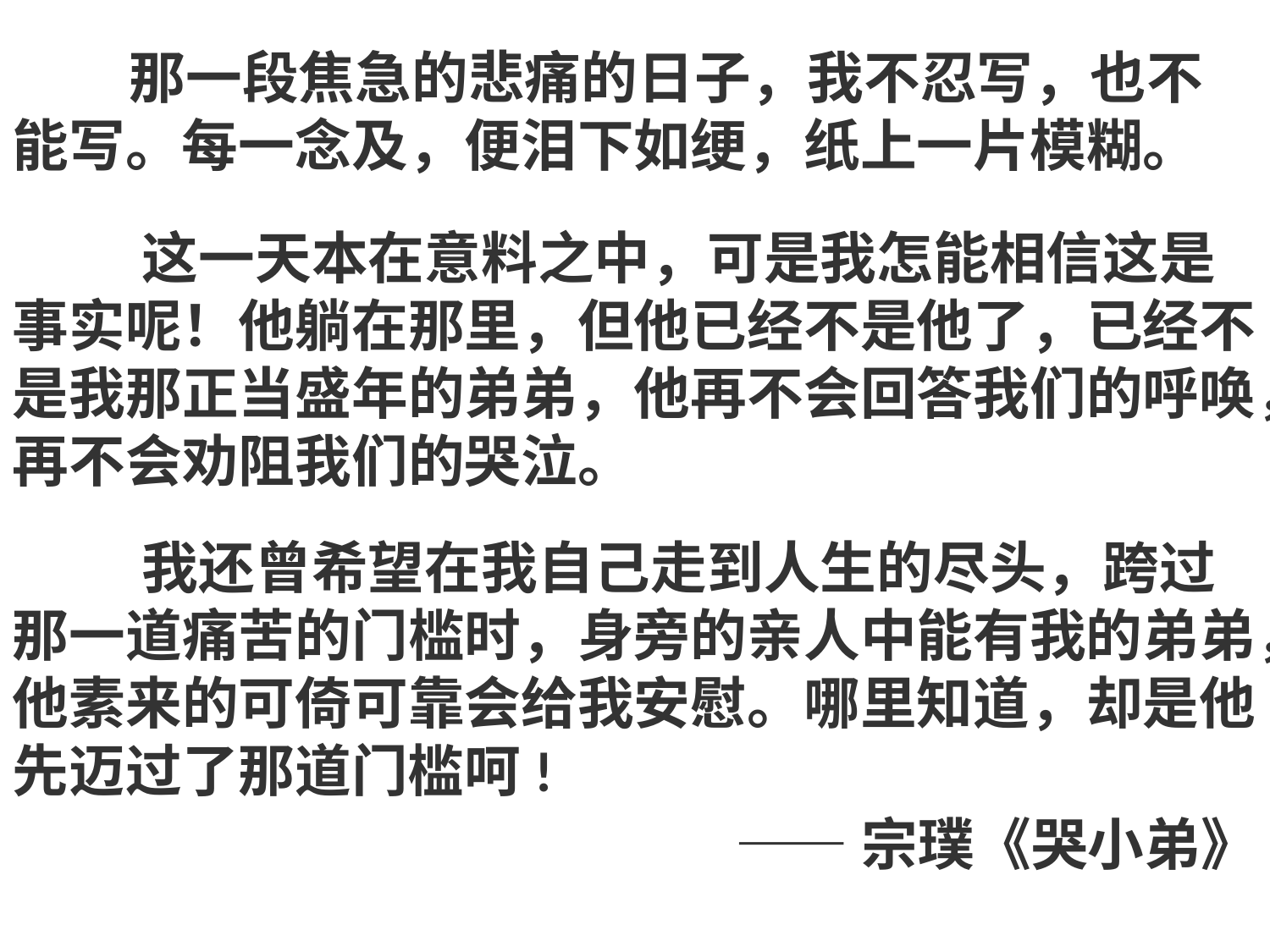

那一段焦急的悲痛的日子，我不忍写，也不能写。每一念及，便泪下如绠，纸上一片模糊。
         这一天本在意料之中，可是我怎能相信这是事实呢！他躺在那里，但他已经不是他了，已经不是我那正当盛年的弟弟，他再不会回答我们的呼唤，再不会劝阻我们的哭泣。
         我还曾希望在我自己走到人生的尽头，跨过那一道痛苦的门槛时，身旁的亲人中能有我的弟弟，他素来的可倚可靠会给我安慰。哪里知道，却是他先迈过了那道门槛呵!
       ——宗璞《哭小弟》